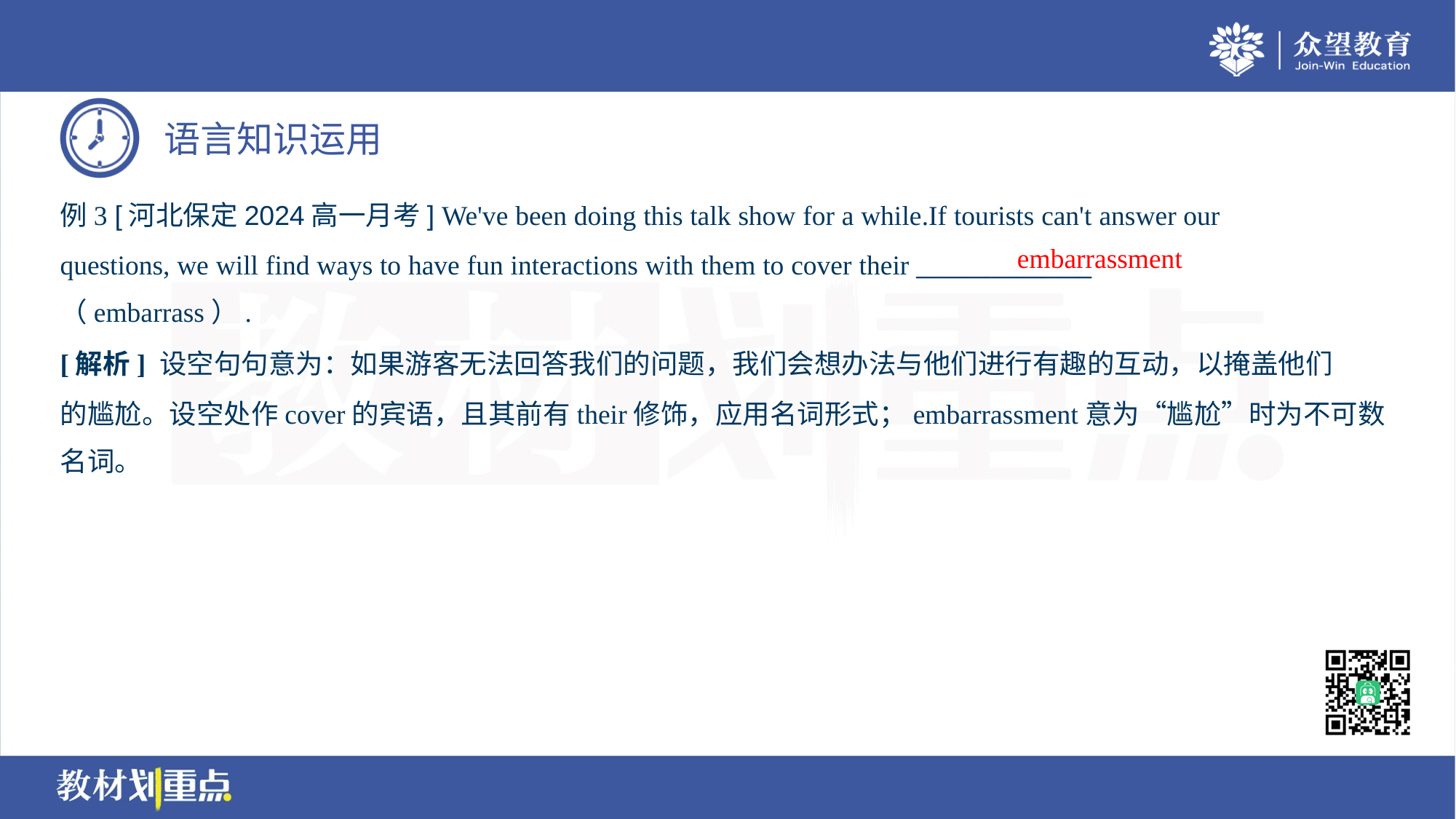

例3 [河北保定2024高一月考] We've been doing this talk show for a while.If tourists can't answer our
questions, we will find ways to have fun interactions with them to cover their ______________
（embarrass）.
embarrassment
[解析] 设空句句意为：如果游客无法回答我们的问题，我们会想办法与他们进行有趣的互动，以掩盖他们
的尴尬。设空处作cover的宾语，且其前有their修饰，应用名词形式；embarrassment意为“尴尬”时为不可数
名词。